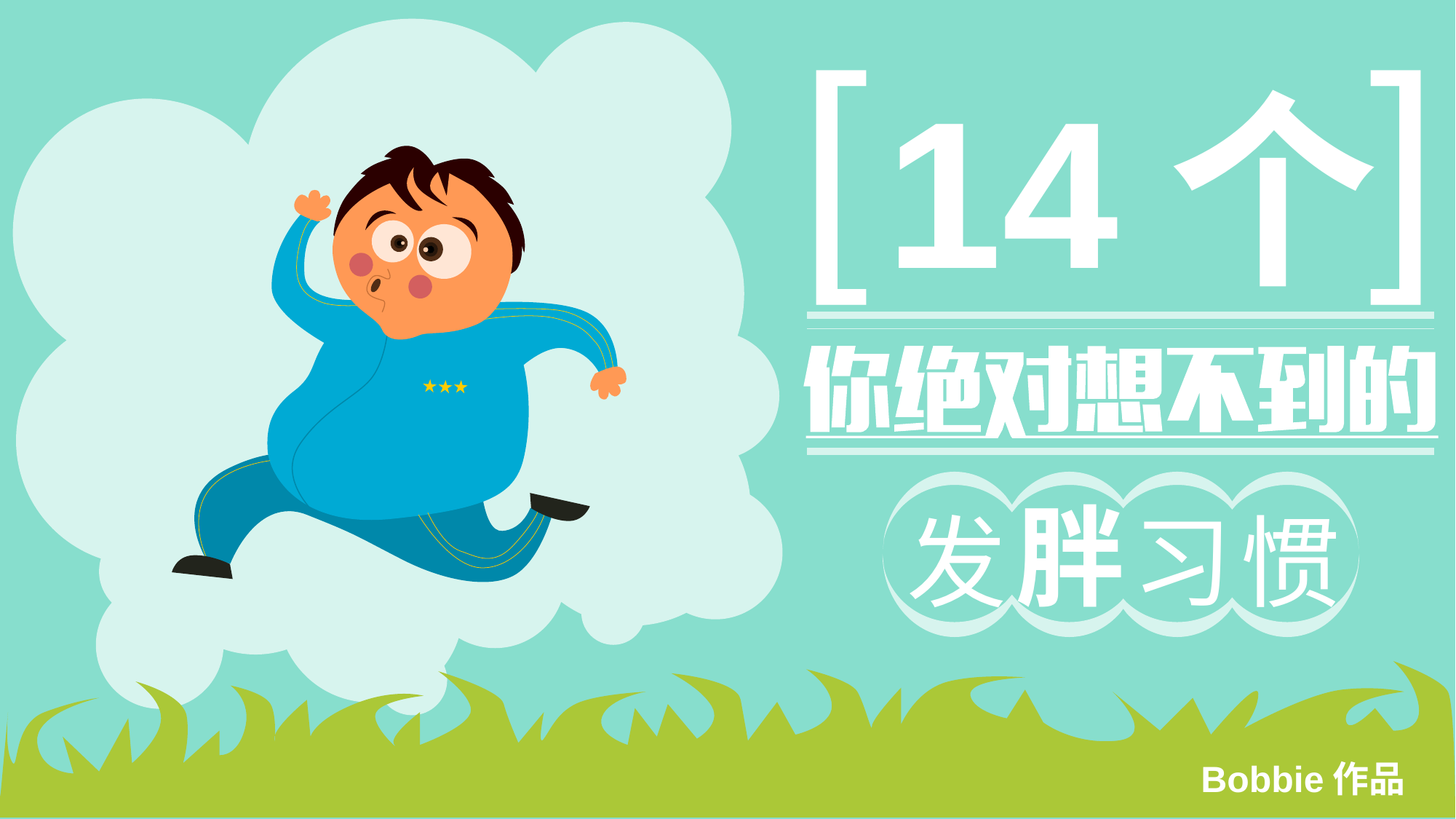

[
]
14个

胖
习
发
惯

Bobbie作品